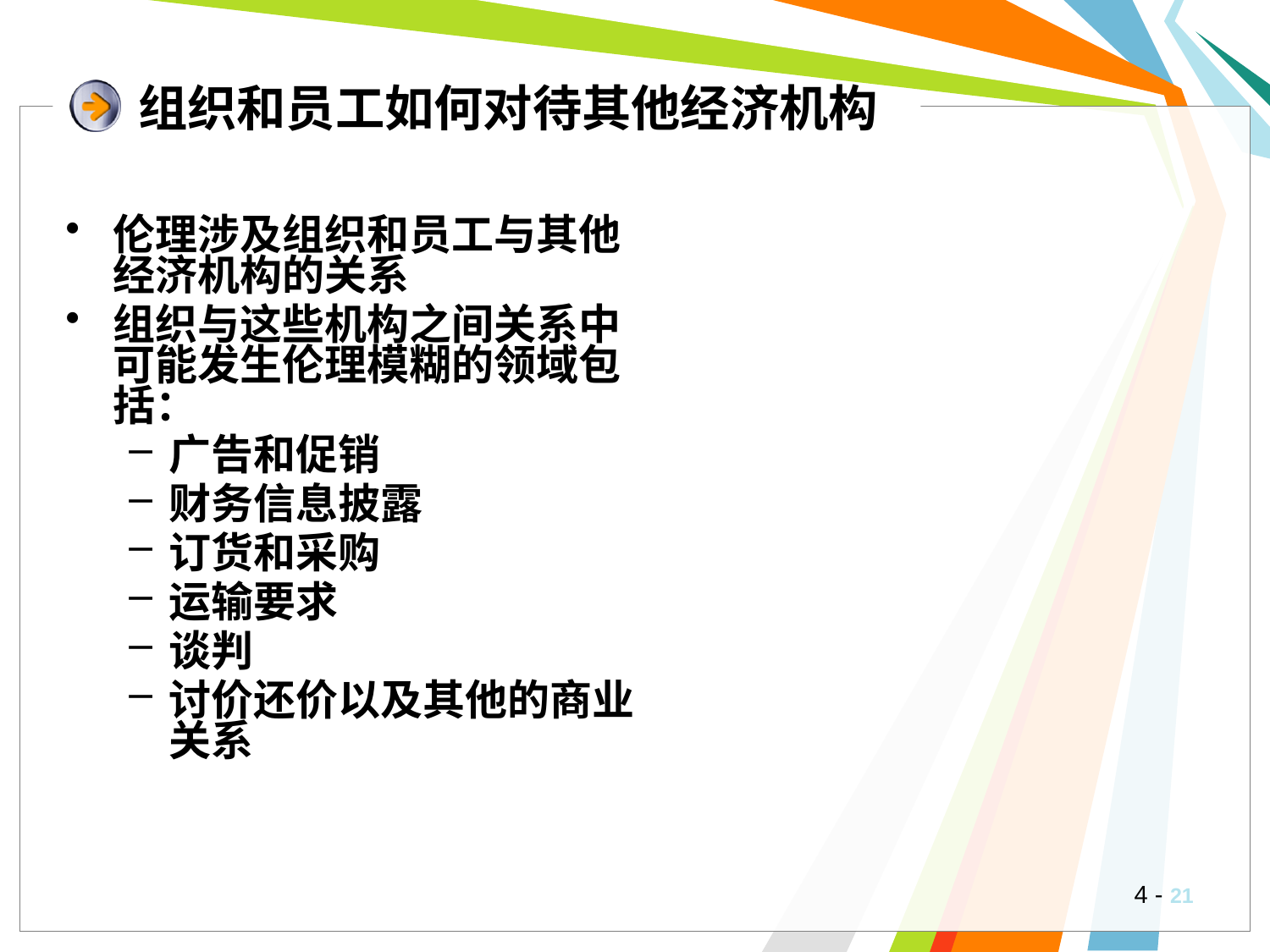

# 组织和员工如何对待其他经济机构
伦理涉及组织和员工与其他经济机构的关系
组织与这些机构之间关系中可能发生伦理模糊的领域包括：
广告和促销
财务信息披露
订货和采购
运输要求
谈判
讨价还价以及其他的商业关系
4 - 21